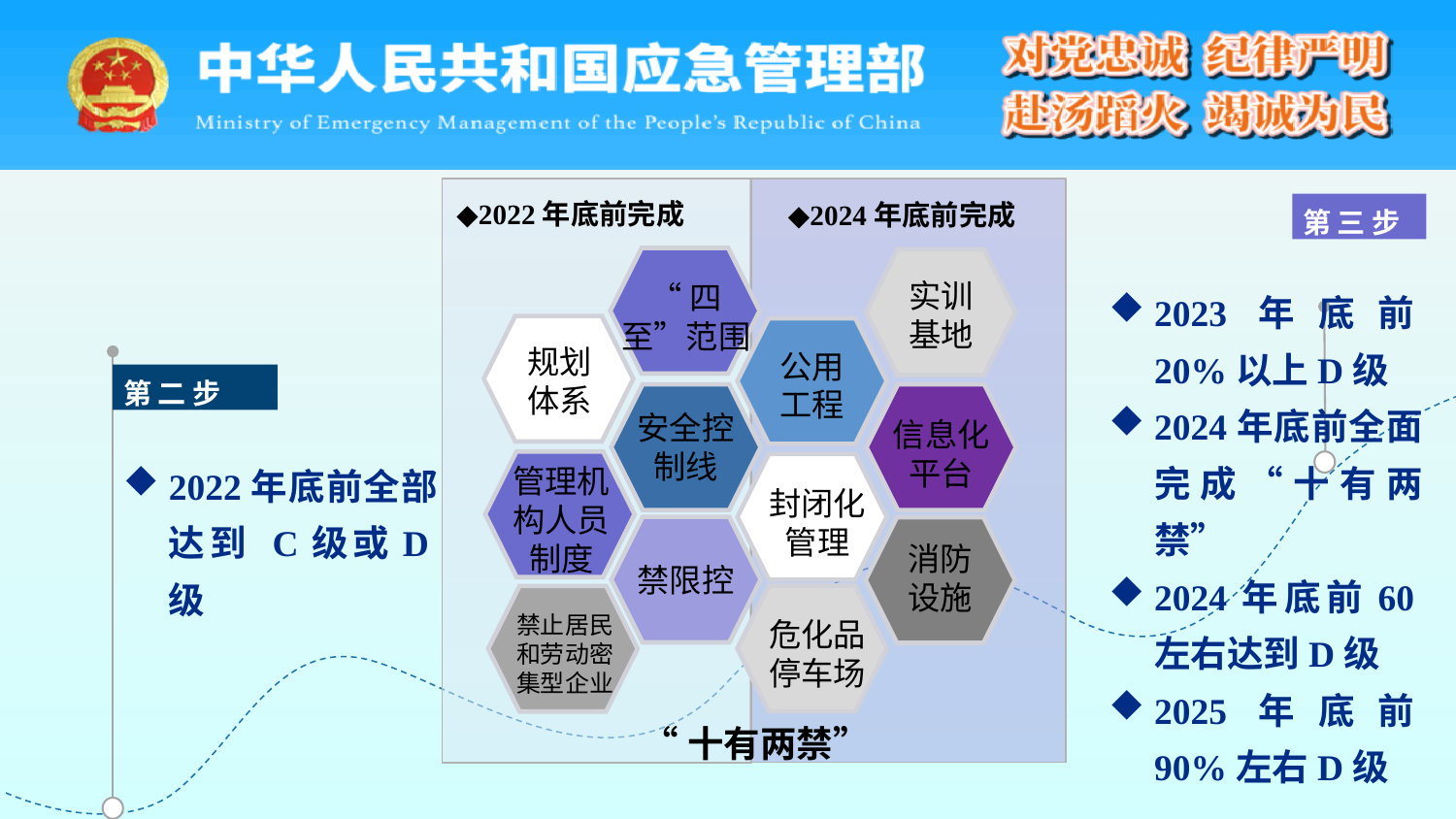

◆2022年底前完成

◆2024年底前完成
第三步

实训基地
“四至”范围
2023年底前20%以上D级
2024年底前全面完成“十有两禁”
2024年底前60左右达到D级
2025年底前90%左右D级

规划体系
公用工程
第二步

安全控制线
信息化平台
2022年底前全部达到 C级或D级

管理机构人员制度

封闭化管理

消防设施
禁限控

禁止居民和劳动密集型企业
危化品停车场
“十有两禁”
66